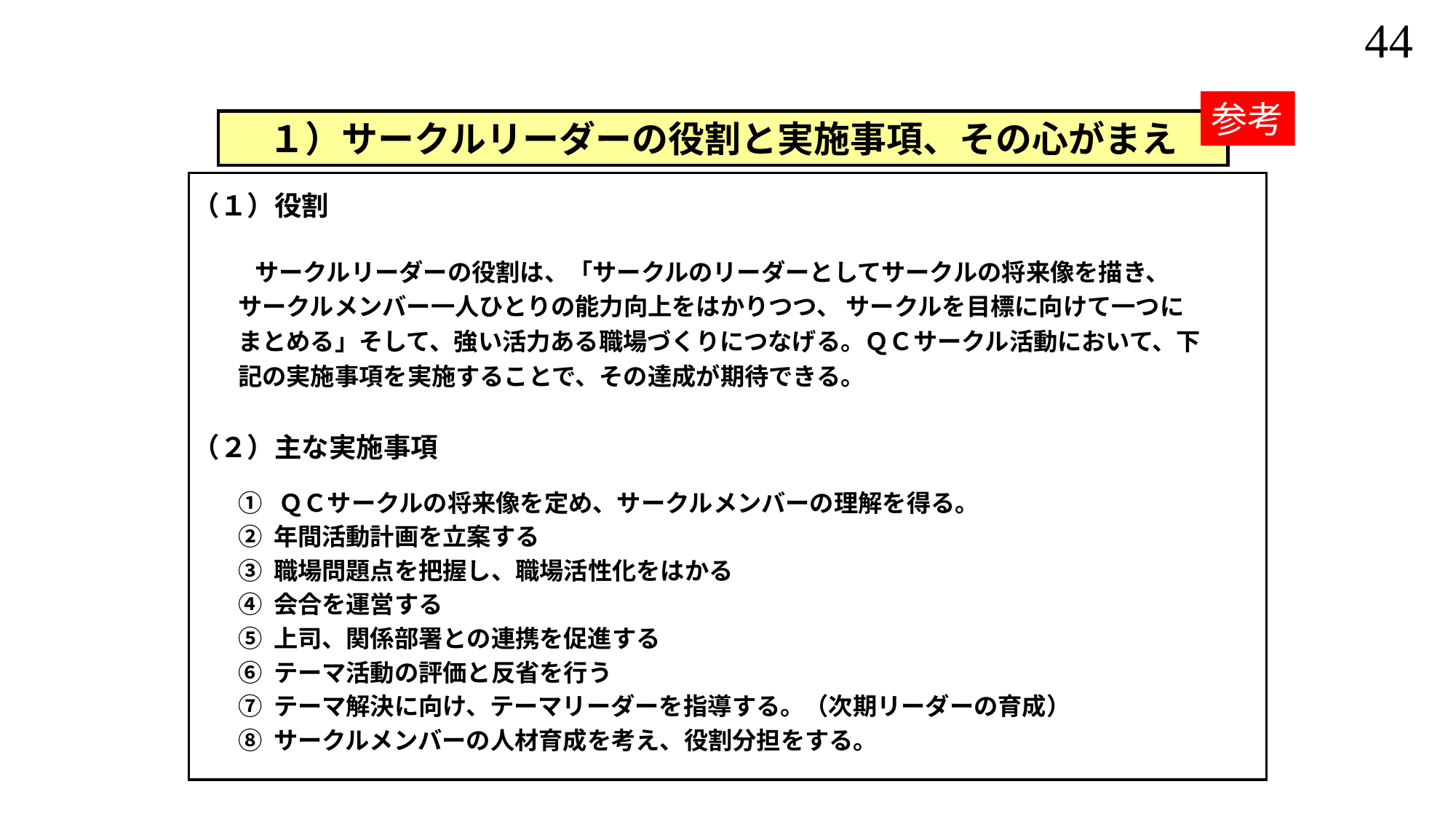

ＱＣサークルリーダーの役割と運営
参考
１）サークルリーダーの役割と実施事項、その心がまえ

（１）役割
  サークルリーダーの役割は、「サークルのリーダーとしてサークルの将来像を描き、サークルメンバー一人ひとりの能力向上をはかりつつ、 サークルを目標に向けて一つにまとめる」そして、強い活力ある職場づくりにつなげる。ＱＣサークル活動において、下記の実施事項を実施することで、その達成が期待できる。
（２）主な実施事項
①  ＱＣサークルの将来像を定め、サークルメンバーの理解を得る。
② 年間活動計画を立案する
③ 職場問題点を把握し、職場活性化をはかる
④ 会合を運営する
⑤ 上司、関係部署との連携を促進する
⑥ テーマ活動の評価と反省を行う
⑦ テーマ解決に向け、テーマリーダーを指導する。（次期リーダーの育成）
⑧ サークルメンバーの人材育成を考え、役割分担をする。